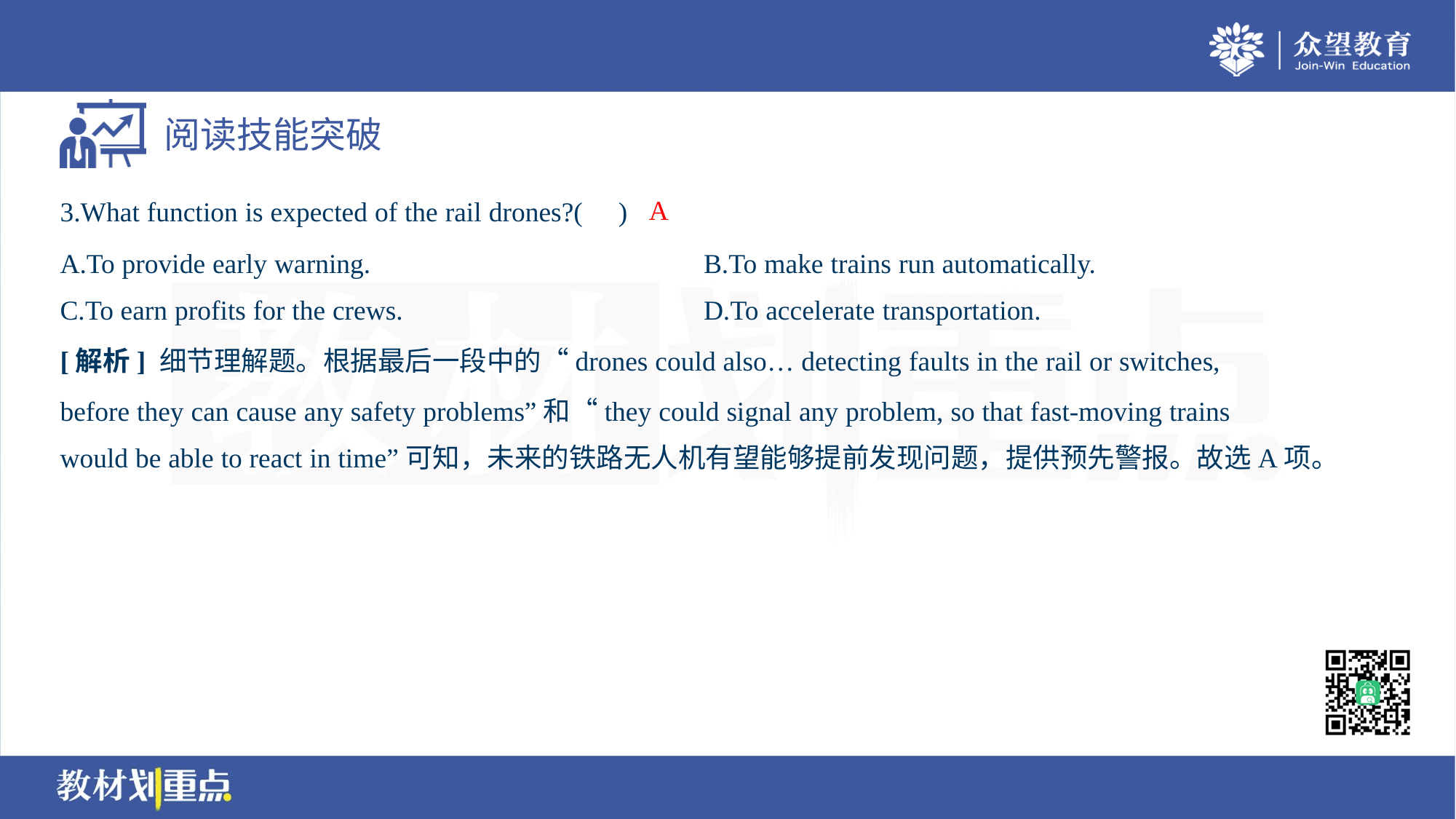

A
3.What function is expected of the rail drones?(     )
A.To provide early warning.	B.To make trains run automatically.
C.To earn profits for the crews.	D.To accelerate transportation.
[解析] 细节理解题。根据最后一段中的“drones could also… detecting faults in the rail or switches,
before they can cause any safety problems”和“they could signal any problem, so that fast-moving trains
would be able to react in time”可知，未来的铁路无人机有望能够提前发现问题，提供预先警报。故选A项。